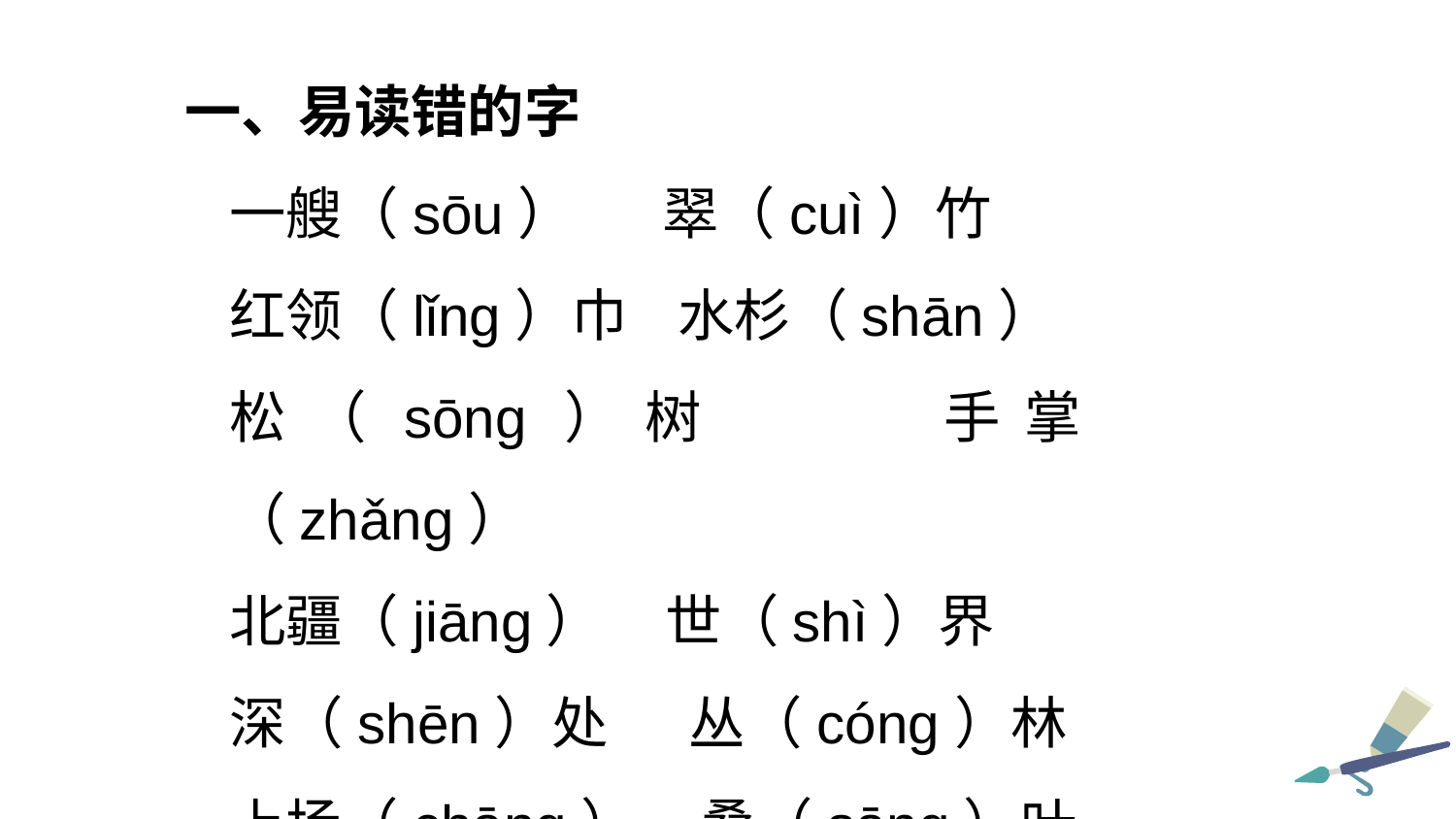

一、易读错的字
一艘（sōu）       翠（cuì）竹
红领（lǐng）巾    水杉（shān）
松（sōng）树      手掌（zhǎng）
北疆（jiāng）     世（shì）界
深（shēn）处      丛（cóng）林
上场（chāng）     桑（sāng）叶